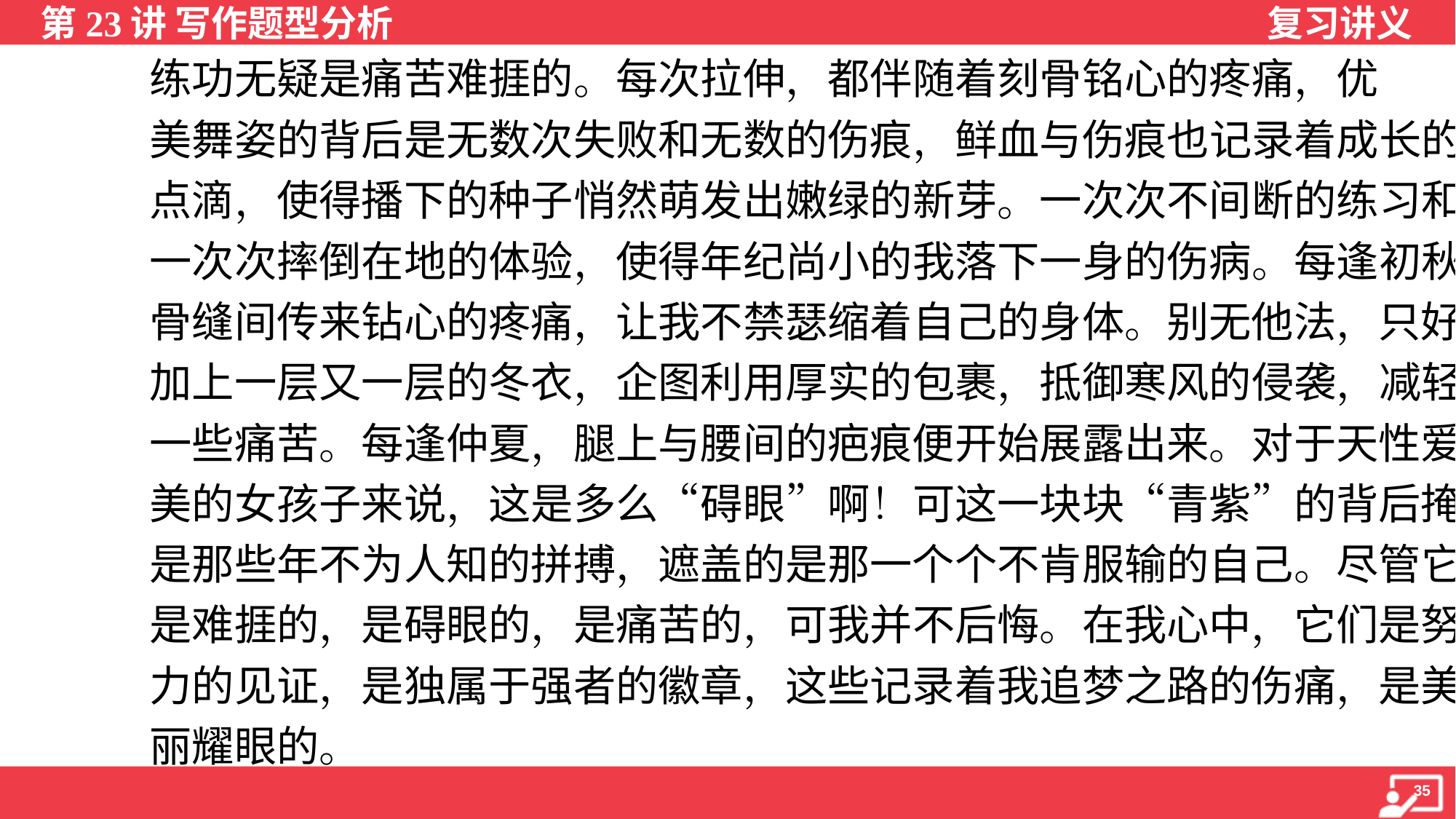

练功无疑是痛苦难捱的。每次拉伸，都伴随着刻骨铭心的疼痛，优
美舞姿的背后是无数次失败和无数的伤痕，鲜血与伤痕也记录着成长的
点滴，使得播下的种子悄然萌发出嫩绿的新芽。一次次不间断的练习和
一次次摔倒在地的体验，使得年纪尚小的我落下一身的伤病。每逢初秋，
骨缝间传来钻心的疼痛，让我不禁瑟缩着自己的身体。别无他法，只好
加上一层又一层的冬衣，企图利用厚实的包裹，抵御寒风的侵袭，减轻
一些痛苦。每逢仲夏，腿上与腰间的疤痕便开始展露出来。对于天性爱
美的女孩子来说，这是多么“碍眼”啊！可这一块块“青紫”的背后掩藏的
是那些年不为人知的拼搏，遮盖的是那一个个不肯服输的自己。尽管它
是难捱的，是碍眼的，是痛苦的，可我并不后悔。在我心中，它们是努
力的见证，是独属于强者的徽章，这些记录着我追梦之路的伤痛，是美
丽耀眼的。